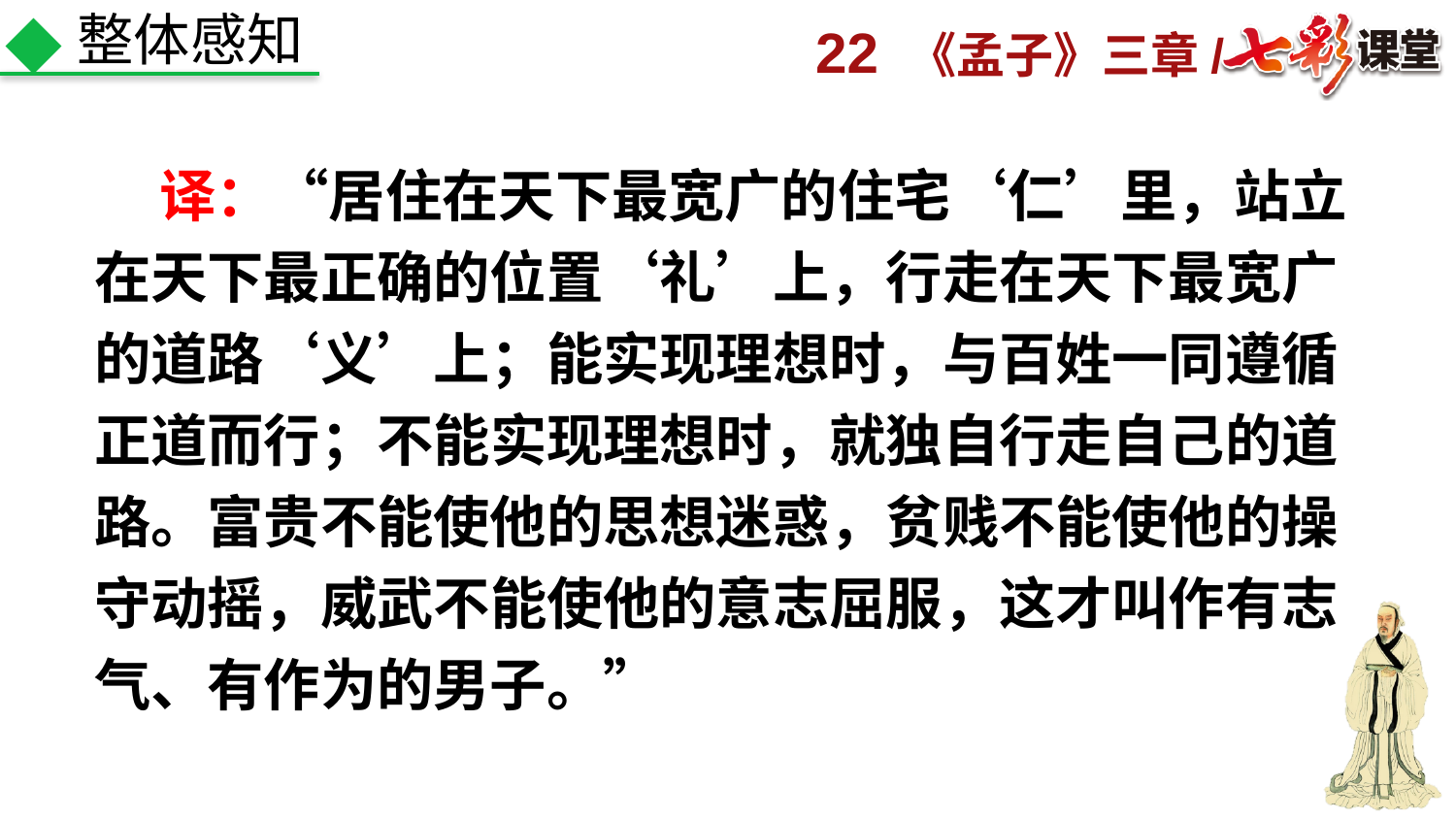

整体感知

    译：“居住在天下最宽广的住宅‘仁’里，站立在天下最正确的位置‘礼’上，行走在天下最宽广的道路‘义’上；能实现理想时，与百姓一同遵循正道而行；不能实现理想时，就独自行走自己的道路。富贵不能使他的思想迷惑，贫贱不能使他的操守动摇，威武不能使他的意志屈服，这才叫作有志气、有作为的男子。”